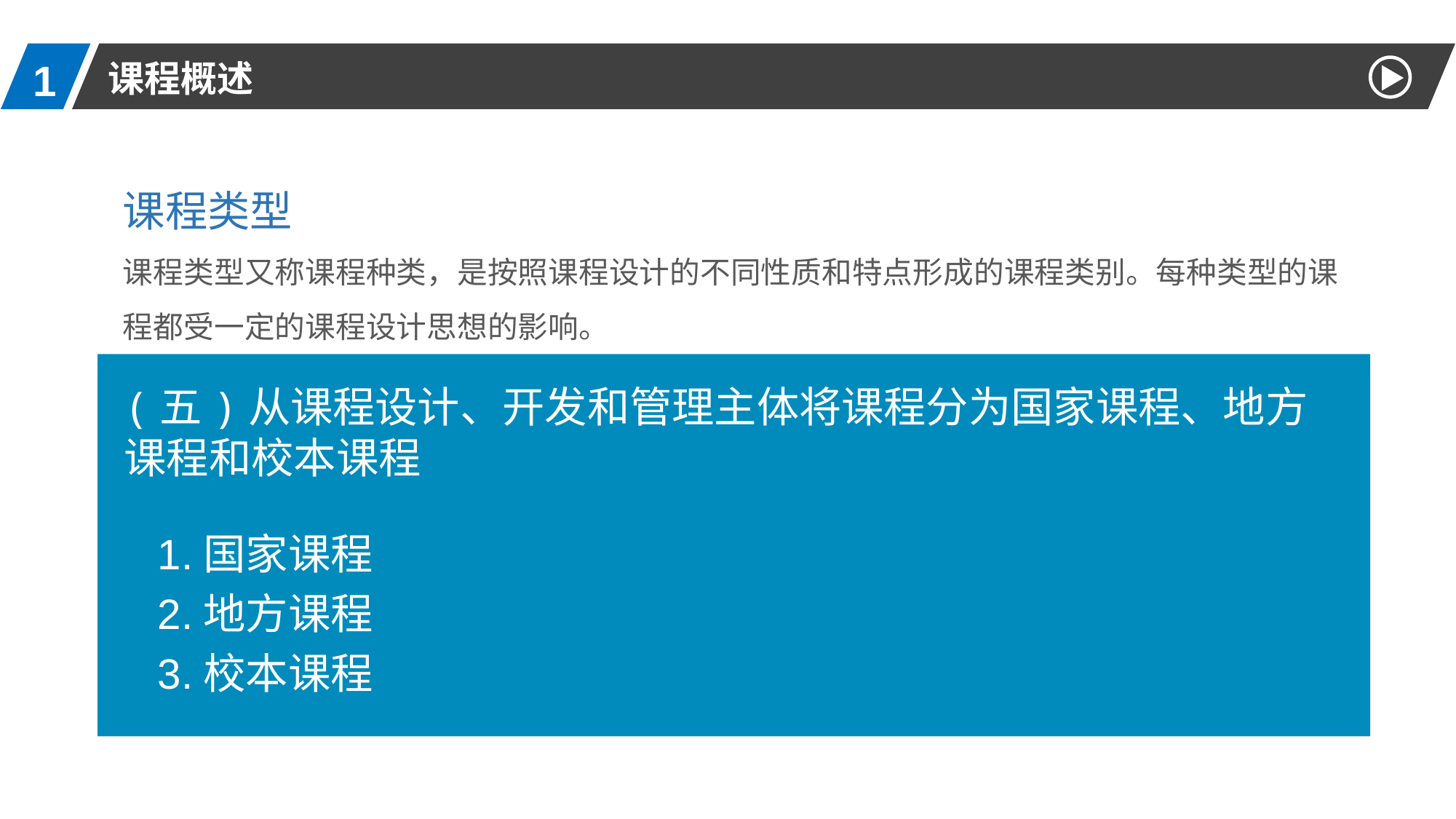

1
课程概述

课程类型
课程类型又称课程种类，是按照课程设计的不同性质和特点形成的课程类别。每种类型的课程都受一定的课程设计思想的影响。

(五)从课程设计、开发和管理主体将课程分为国家课程、地方课程和校本课程
1.国家课程
2.地方课程
3.校本课程